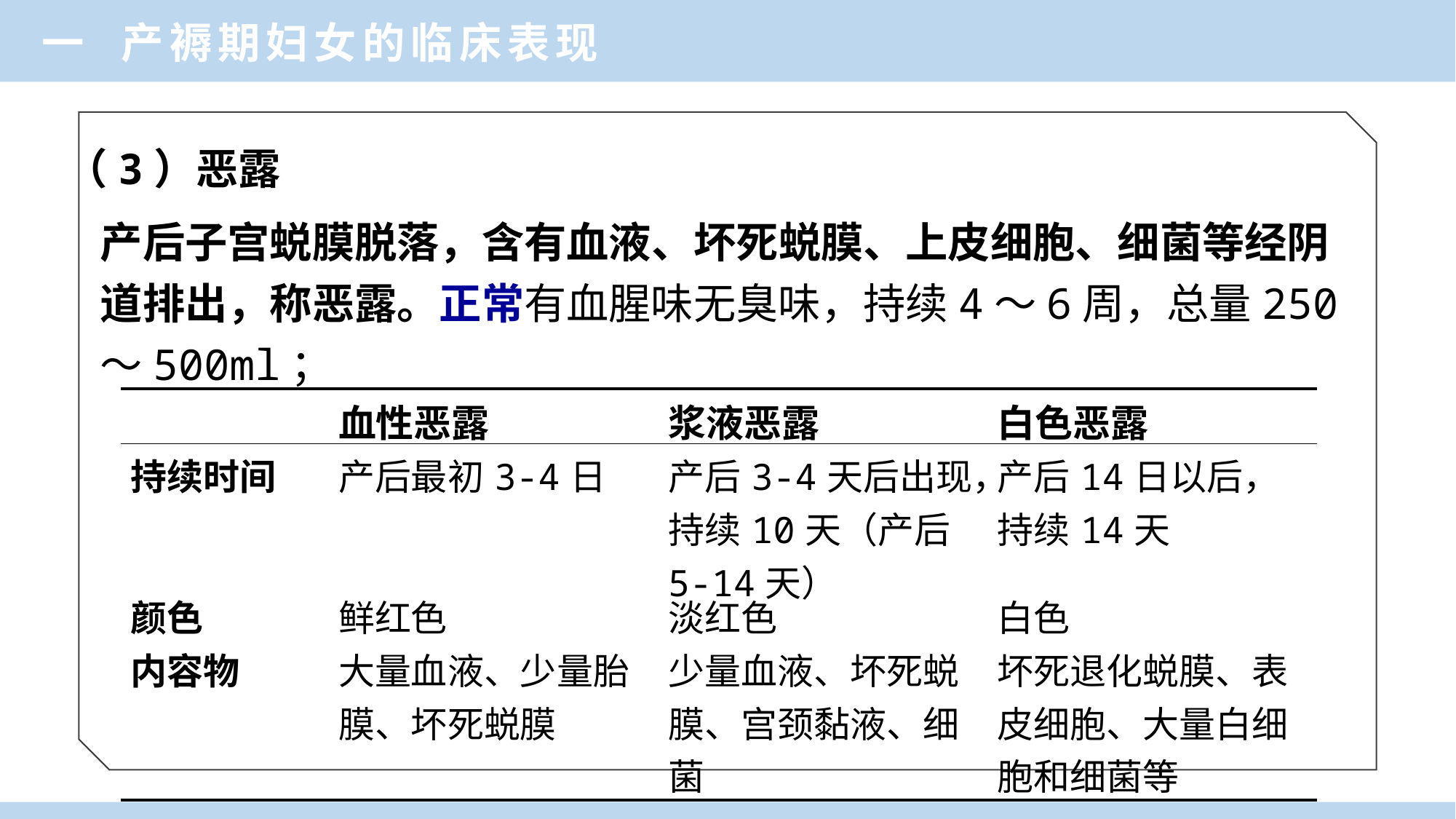

一  产褥期妇女的临床表现

（3）恶露
产后子宫蜕膜脱落，含有血液、坏死蜕膜、上皮细胞、细菌等经阴道排出，称恶露。正常有血腥味无臭味，持续4～6周，总量250～500ml；
|  | 血性恶露 | 浆液恶露 | 白色恶露 |
| --- | --- | --- | --- |
| 持续时间 | 产后最初3-4日 | 产后3-4天后出现，持续10天（产后5-14天） | 产后14日以后，持续14天 |
| 颜色 | 鲜红色 | 淡红色 | 白色 |
| 内容物 | 大量血液、少量胎膜、坏死蜕膜 | 少量血液、坏死蜕膜、宫颈黏液、细菌 | 坏死退化蜕膜、表皮细胞、大量白细胞和细菌等 |